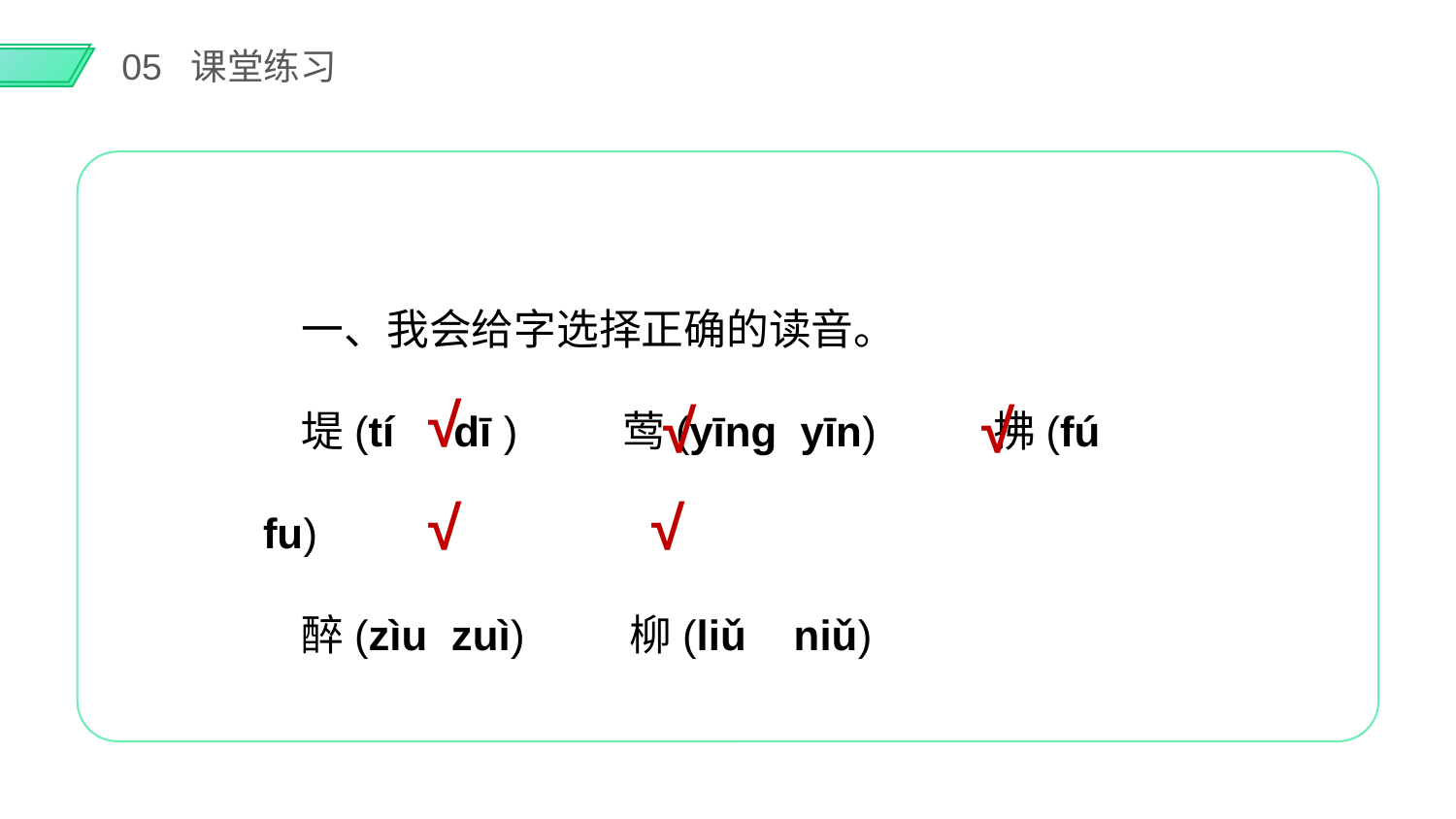

05  课堂练习
   一、我会给字选择正确的读音。
   堤(tí     dī )        莺(yīnɡ  yīn)         拂(fú  fu)
   醉(zìu  zuì)        柳(liǔ    niǔ)
√
√
√
√
√